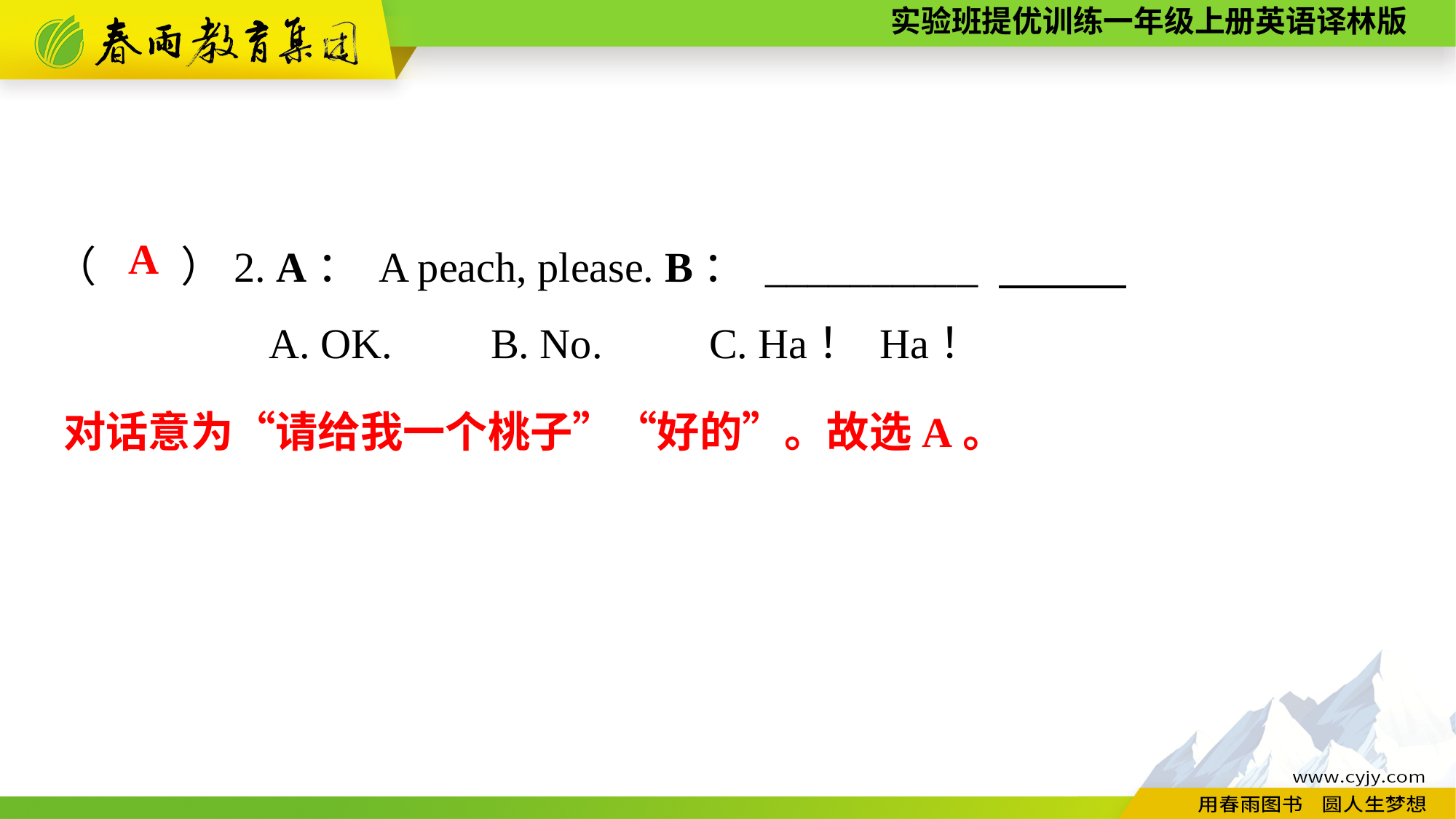

（　　）2. A： A peach, please. B： __________
A. OK.	B. No.	C. Ha！ Ha！
A
对话意为“请给我一个桃子”“好的”。故选A。